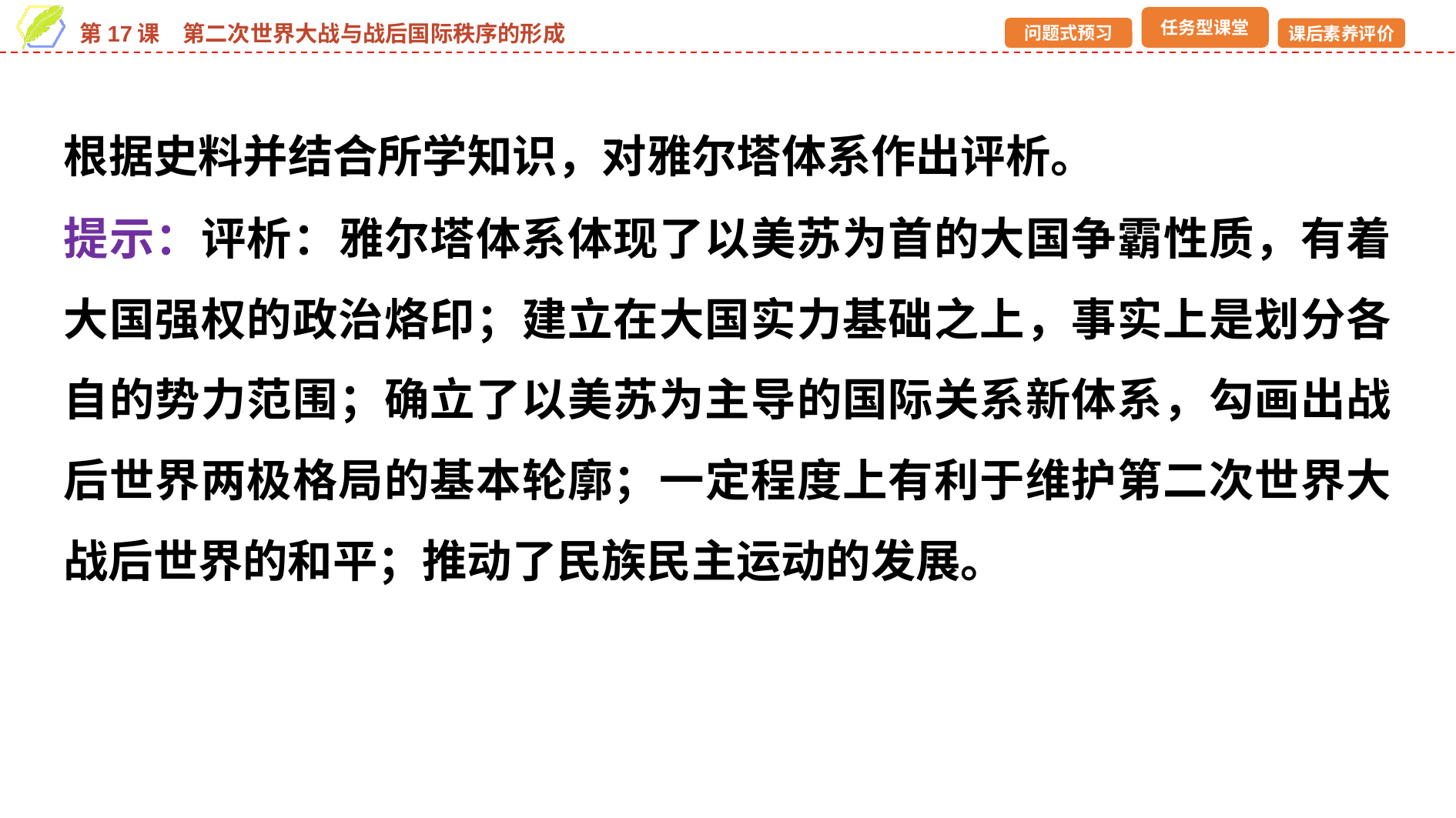

根据史料并结合所学知识，对雅尔塔体系作出评析。
提示：评析：雅尔塔体系体现了以美苏为首的大国争霸性质，有着大国强权的政治烙印；建立在大国实力基础之上，事实上是划分各自的势力范围；确立了以美苏为主导的国际关系新体系，勾画出战后世界两极格局的基本轮廓；一定程度上有利于维护第二次世界大战后世界的和平；推动了民族民主运动的发展。